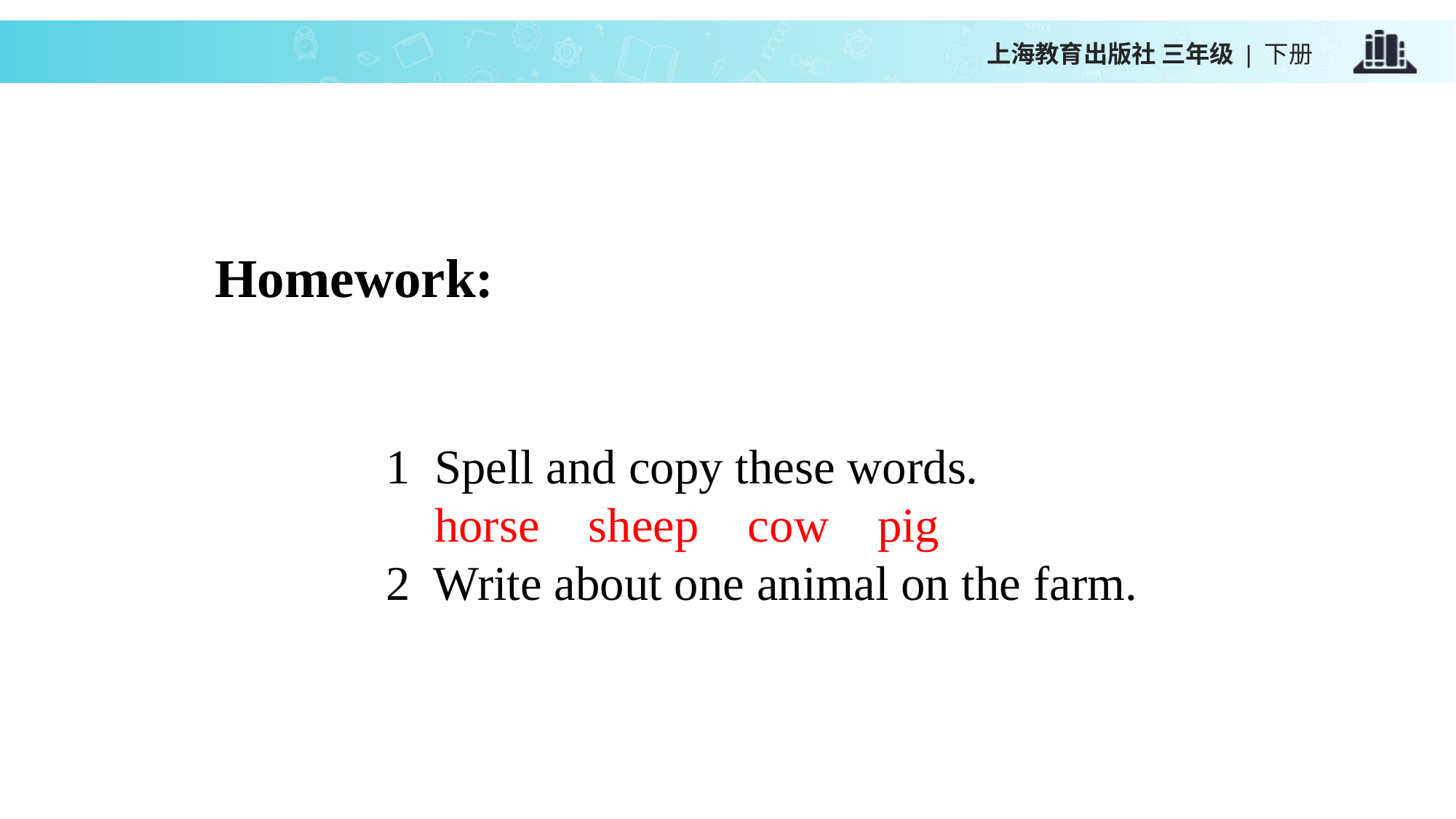

上海教育出版社 三年级 | 下册
Homework:

1  Spell and copy these words.
    horse    sheep    cow    pig
2  Write about one animal on the farm.